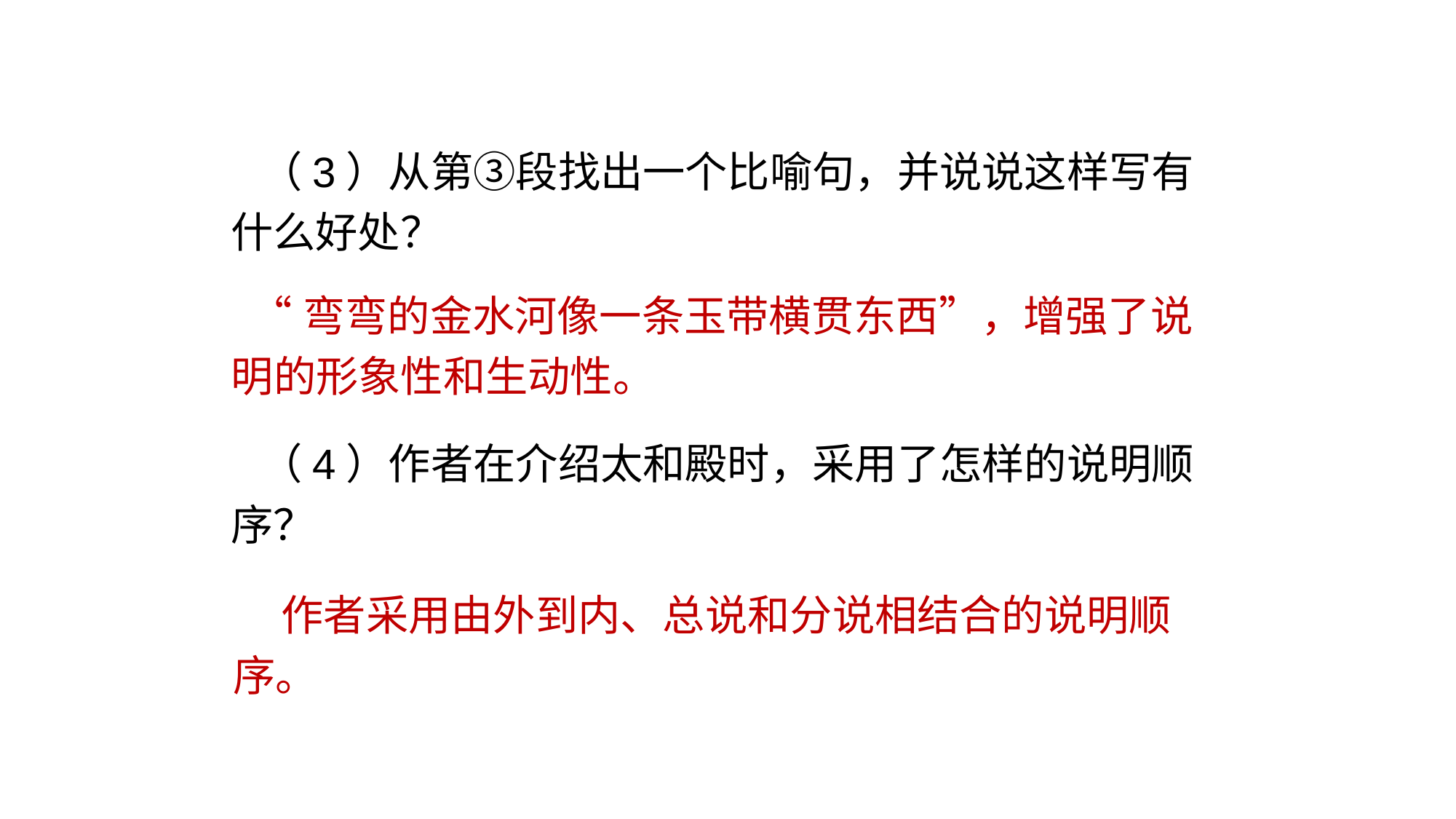

（3）从第③段找出一个比喻句，并说说这样写有什么好处？
  “弯弯的金水河像一条玉带横贯东西”，增强了说明的形象性和生动性。
  （4）作者在介绍太和殿时，采用了怎样的说明顺序？

    作者采用由外到内、总说和分说相结合的说明顺序。